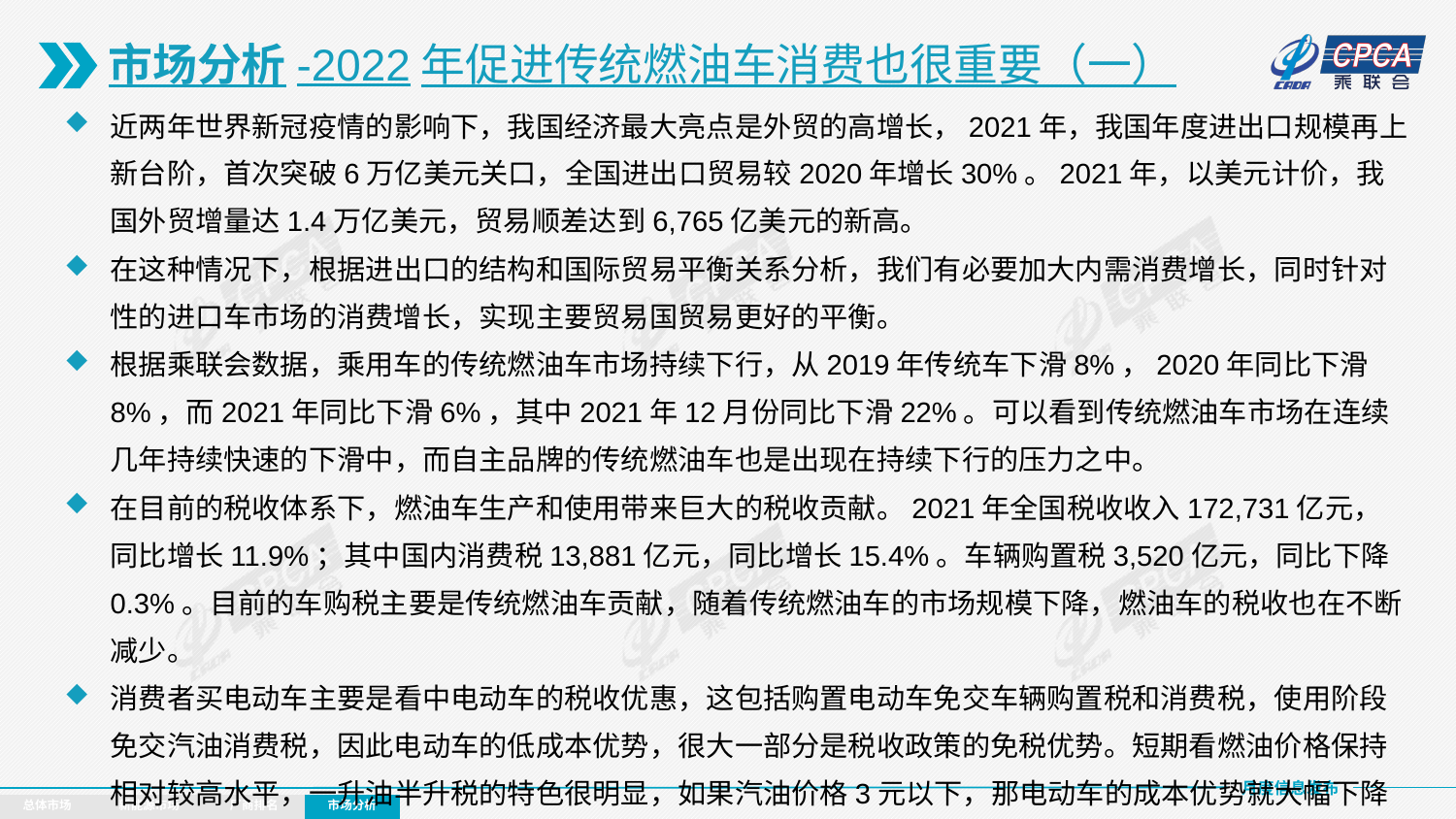

市场分析-2022年促进传统燃油车消费也很重要（一）
近两年世界新冠疫情的影响下，我国经济最大亮点是外贸的高增长，2021年，我国年度进出口规模再上新台阶，首次突破6万亿美元关口，全国进出口贸易较2020年增长30%。2021年，以美元计价，我国外贸增量达1.4万亿美元，贸易顺差达到6,765亿美元的新高。
在这种情况下，根据进出口的结构和国际贸易平衡关系分析，我们有必要加大内需消费增长，同时针对性的进口车市场的消费增长，实现主要贸易国贸易更好的平衡。
根据乘联会数据，乘用车的传统燃油车市场持续下行，从2019年传统车下滑8%，2020年同比下滑8%，而2021年同比下滑6%，其中2021年12月份同比下滑22%。可以看到传统燃油车市场在连续几年持续快速的下滑中，而自主品牌的传统燃油车也是出现在持续下行的压力之中。
在目前的税收体系下，燃油车生产和使用带来巨大的税收贡献。2021年全国税收收入172,731亿元，同比增长11.9%；其中国内消费税13,881亿元，同比增长15.4%。车辆购置税3,520亿元，同比下降0.3%。目前的车购税主要是传统燃油车贡献，随着传统燃油车的市场规模下降，燃油车的税收也在不断减少。
消费者买电动车主要是看中电动车的税收优惠，这包括购置电动车免交车辆购置税和消费税，使用阶段免交汽油消费税，因此电动车的低成本优势，很大一部分是税收政策的免税优势。短期看燃油价格保持相对较高水平，一升油半升税的特色很明显，如果汽油价格3元以下，那电动车的成本优势就大幅下降了。
20